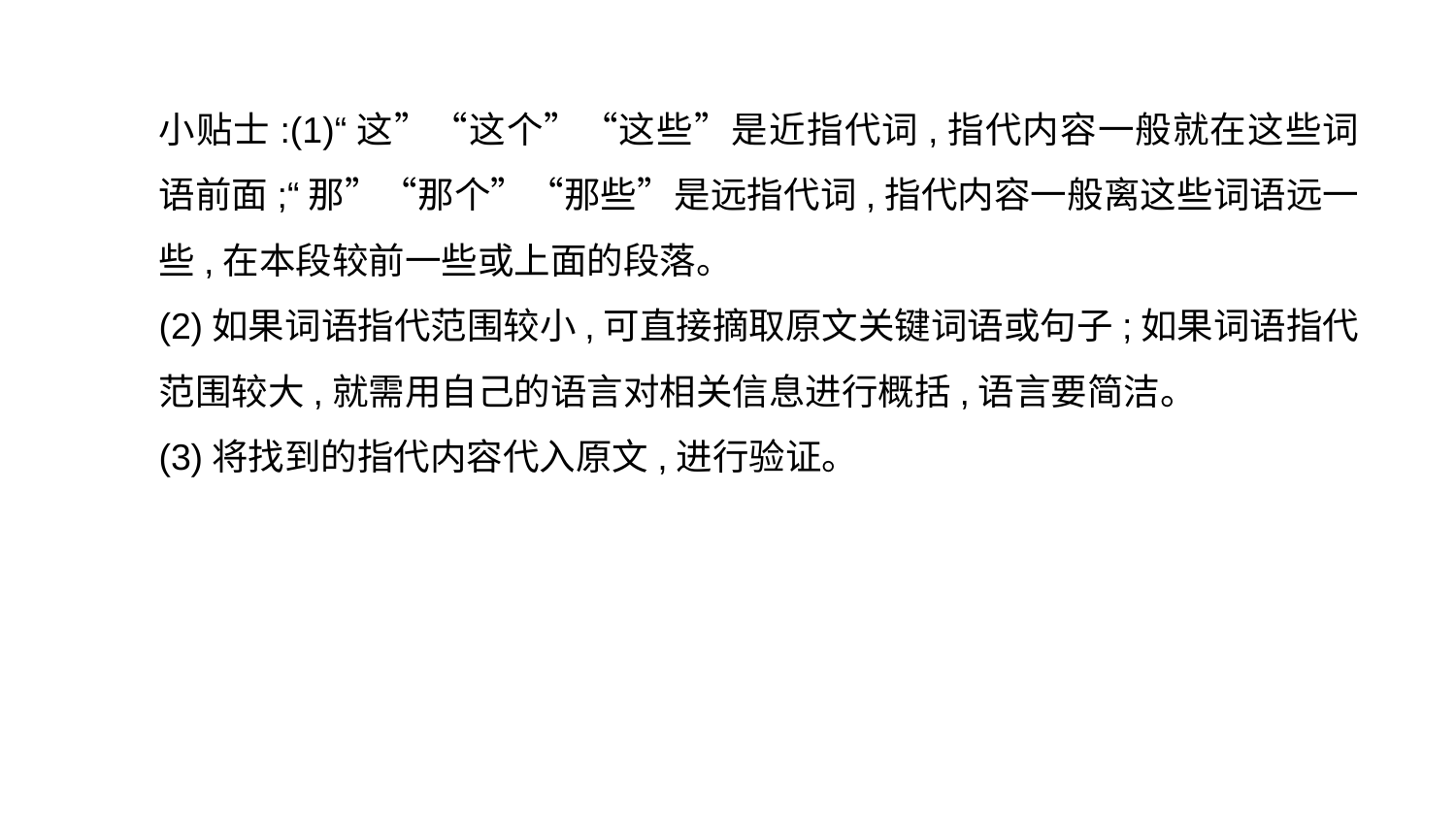

小贴士:(1)“这”“这个”“这些”是近指代词,指代内容一般就在这些词语前面;“那”“那个”“那些”是远指代词,指代内容一般离这些词语远一些,在本段较前一些或上面的段落。
(2)如果词语指代范围较小,可直接摘取原文关键词语或句子;如果词语指代范围较大,就需用自己的语言对相关信息进行概括,语言要简洁。
(3)将找到的指代内容代入原文,进行验证。